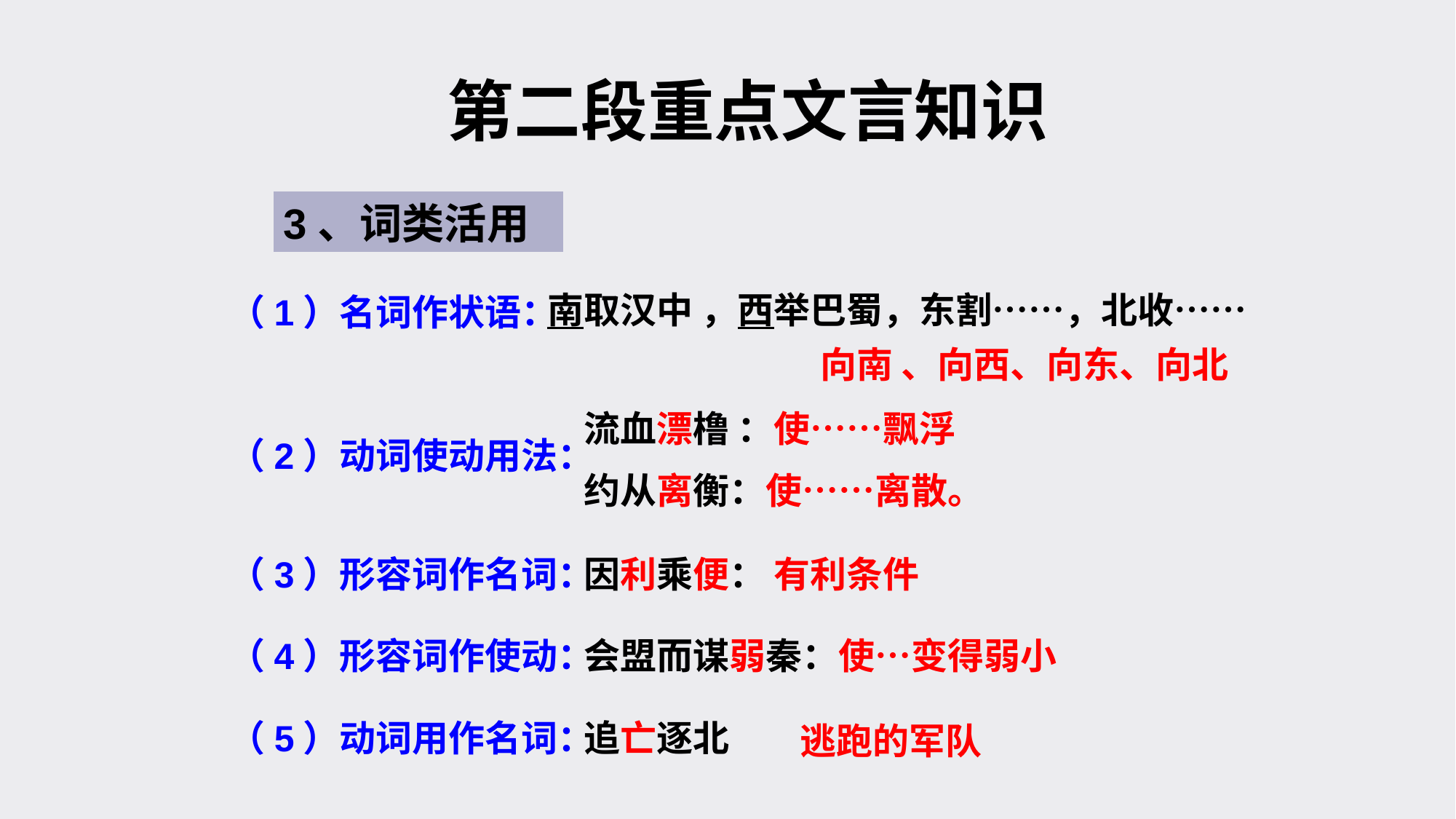

第二段重点文言知识
3、词类活用
南取汉中 ，西举巴蜀，东割……，北收……
（1）名词作状语：
向南 、向西、向东、向北
流血漂橹 ：使……飘浮
约从离衡：使……离散。
（2）动词使动用法：
（3）形容词作名词：
因利乘便： 有利条件
（4）形容词作使动：
会盟而谋弱秦：使…变得弱小
（5）动词用作名词：
追亡逐北
逃跑的军队